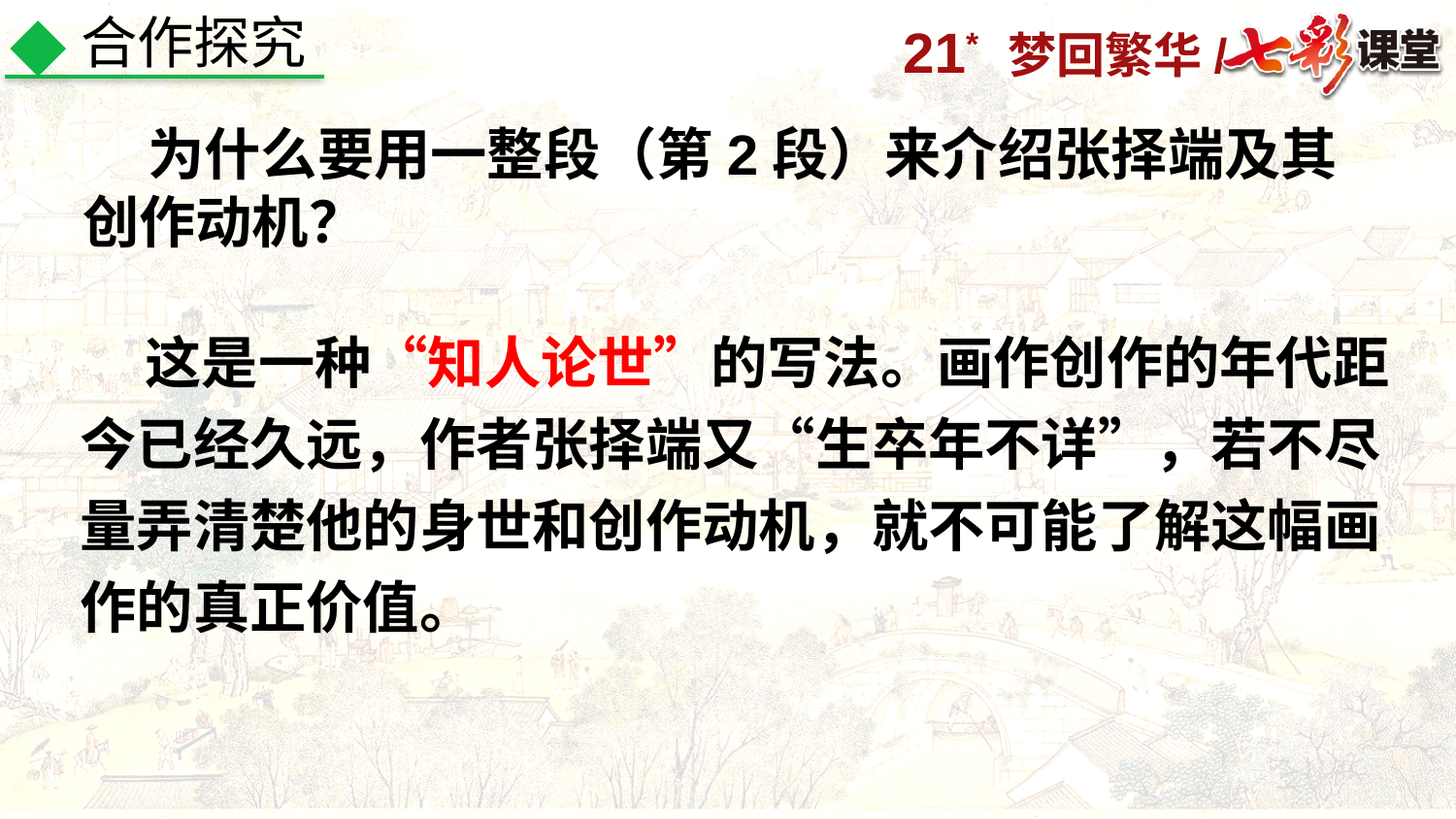

合作探究

    为什么要用一整段（第2段）来介绍张择端及其创作动机？
    这是一种“知人论世”的写法。画作创作的年代距今已经久远，作者张择端又“生卒年不详”，若不尽量弄清楚他的身世和创作动机，就不可能了解这幅画作的真正价值。